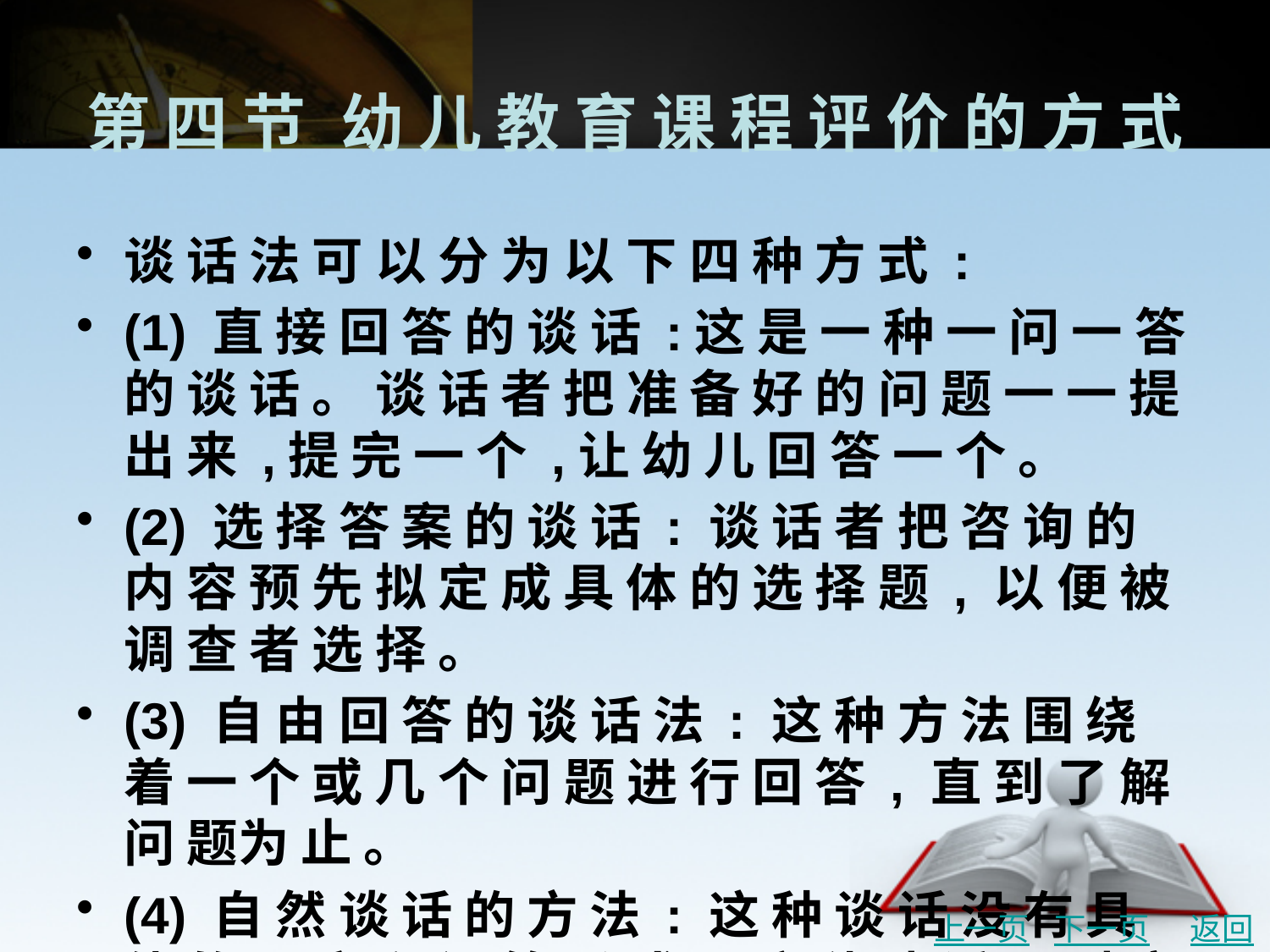

# 第 四 节	幼 儿 教 育 课 程 评 价 的 方 式
谈 话 法 可 以 分 为 以 下 四 种 方 式 :
(1) 直 接 回 答 的 谈 话 :这 是 一 种 一 问 一 答 的 谈 话 。 谈 话 者 把 准 备 好 的 问 题 一 一 提 出 来 ,提 完 一 个 ,让 幼 儿 回 答 一 个 。
(2) 选 择 答 案 的 谈 话 : 谈 话 者 把 咨 询 的 内 容 预 先 拟 定 成 具 体 的 选 择 题 , 以 便 被 调 查 者 选 择 。
(3) 自 由 回 答 的 谈 话 法 : 这 种 方 法 围 绕 着 一 个 或 几 个 问 题 进 行 回 答 , 直 到 了 解 问 题为 止 。
(4) 自 然 谈 话 的 方 法 : 这 种 谈 话 没 有 具 体 的 顺 序 和 问 答 形 式 。 这 种 谈 话 可 对 意 志 、 动 机 、信 仰 、感 情 、态 度 和 意 见 等 内 在 情 况 进 行 了 解 。

上一页
下一页
返回